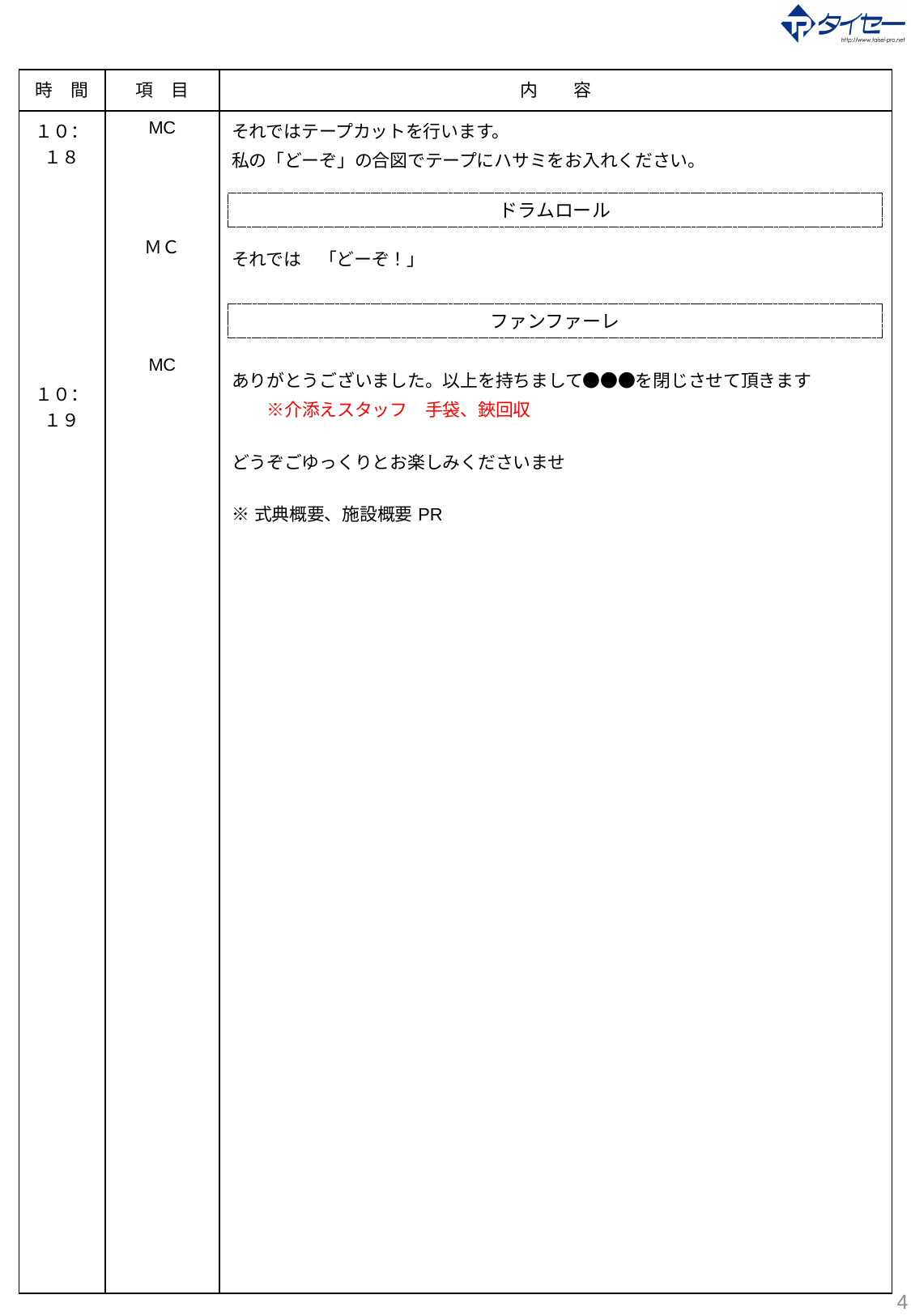

| 時　間 | 項　目 | 内　　容 |
| --- | --- | --- |
| １０：１８ １０：１９ | MC ＭＣ MC | それではテープカットを行います。 私の「どーぞ」の合図でテープにハサミをお入れください。 それでは　「どーぞ！」 ありがとうございました。以上を持ちまして●●●を閉じさせて頂きます 　　※介添えスタッフ　手袋、鋏回収 どうぞごゆっくりとお楽しみくださいませ ※式典概要、施設概要PR |
ドラムロール
ファンファーレ
4